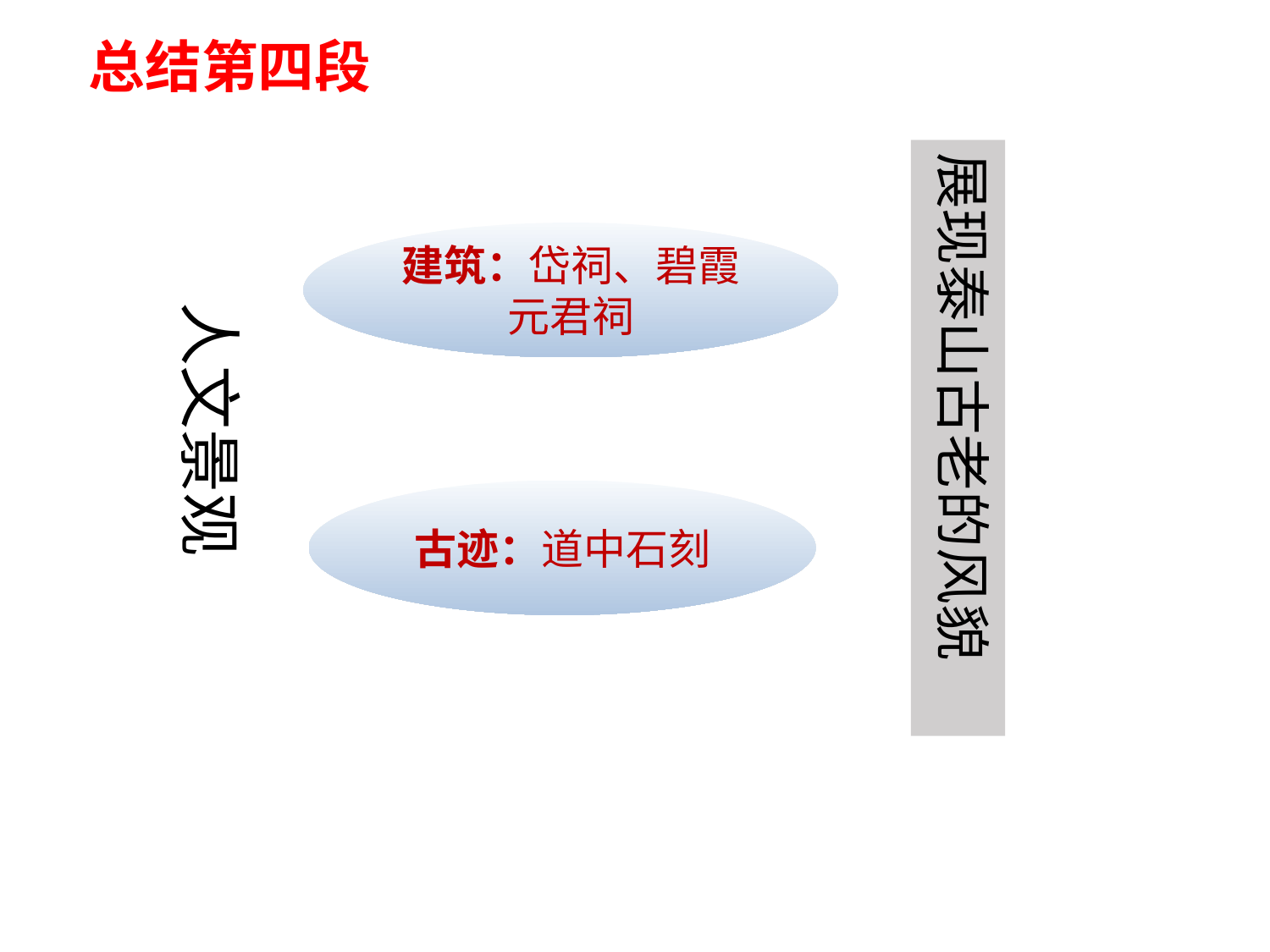

总结第四段
展现泰山古老的风貌
建筑：岱祠、碧霞元君祠
人文景观
古迹：道中石刻